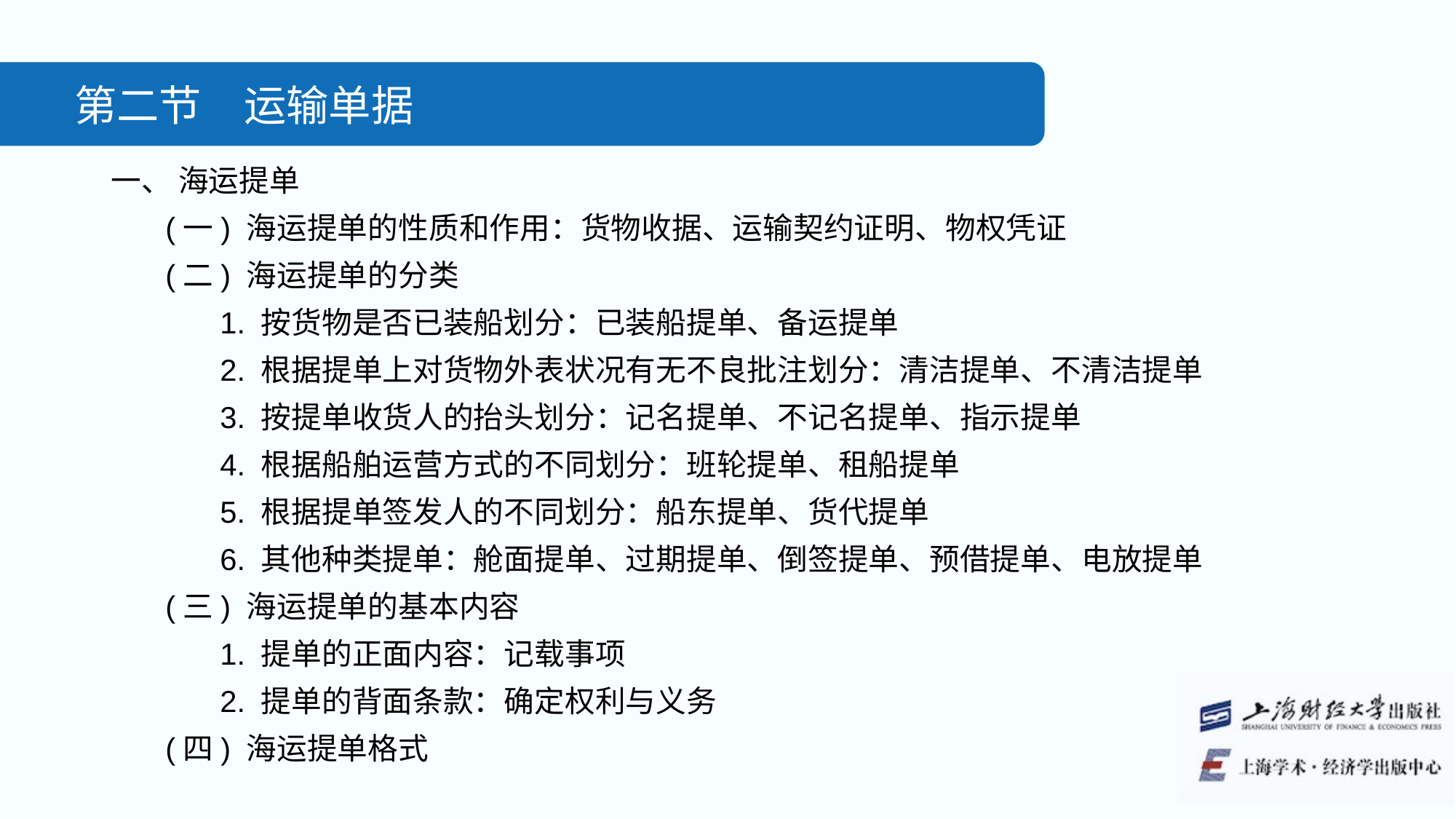

第二节　运输单据
一、 海运提单
(一) 海运提单的性质和作用：货物收据、运输契约证明、物权凭证
(二) 海运提单的分类
1. 按货物是否已装船划分：已装船提单、备运提单
2. 根据提单上对货物外表状况有无不良批注划分：清洁提单、不清洁提单
3. 按提单收货人的抬头划分：记名提单、不记名提单、指示提单
4. 根据船舶运营方式的不同划分：班轮提单、租船提单
5. 根据提单签发人的不同划分：船东提单、货代提单
6. 其他种类提单：舱面提单、过期提单、倒签提单、预借提单、电放提单
(三) 海运提单的基本内容
1. 提单的正面内容：记载事项
2. 提单的背面条款：确定权利与义务
(四) 海运提单格式